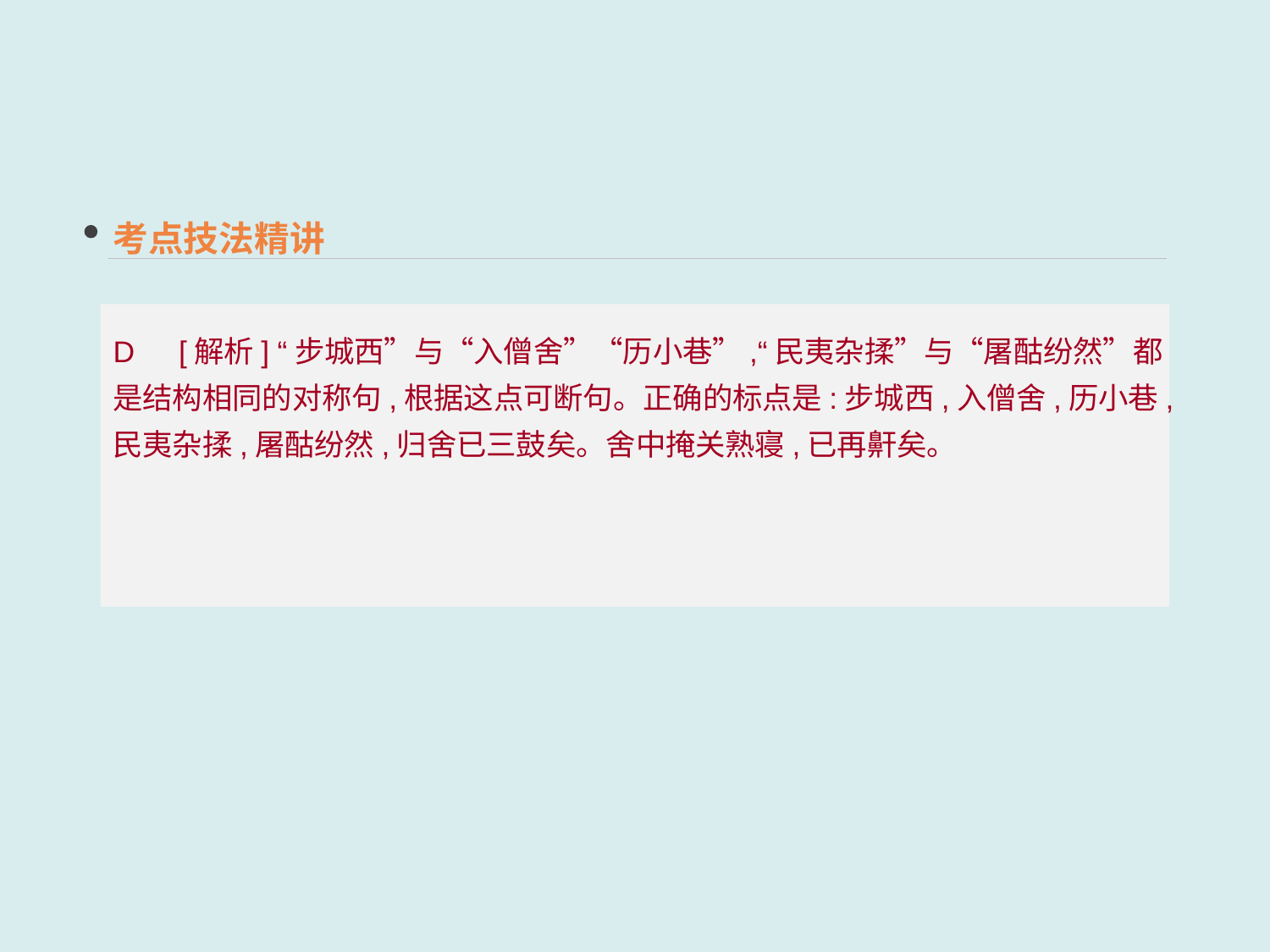

考点技法精讲

D　[解析] “步城西”与“入僧舍”“历小巷”,“民夷杂揉”与“屠酤纷然”都是结构相同的对称句,根据这点可断句。正确的标点是:步城西,入僧舍,历小巷,民夷杂揉,屠酤纷然,归舍已三鼓矣。舍中掩关熟寝,已再鼾矣。